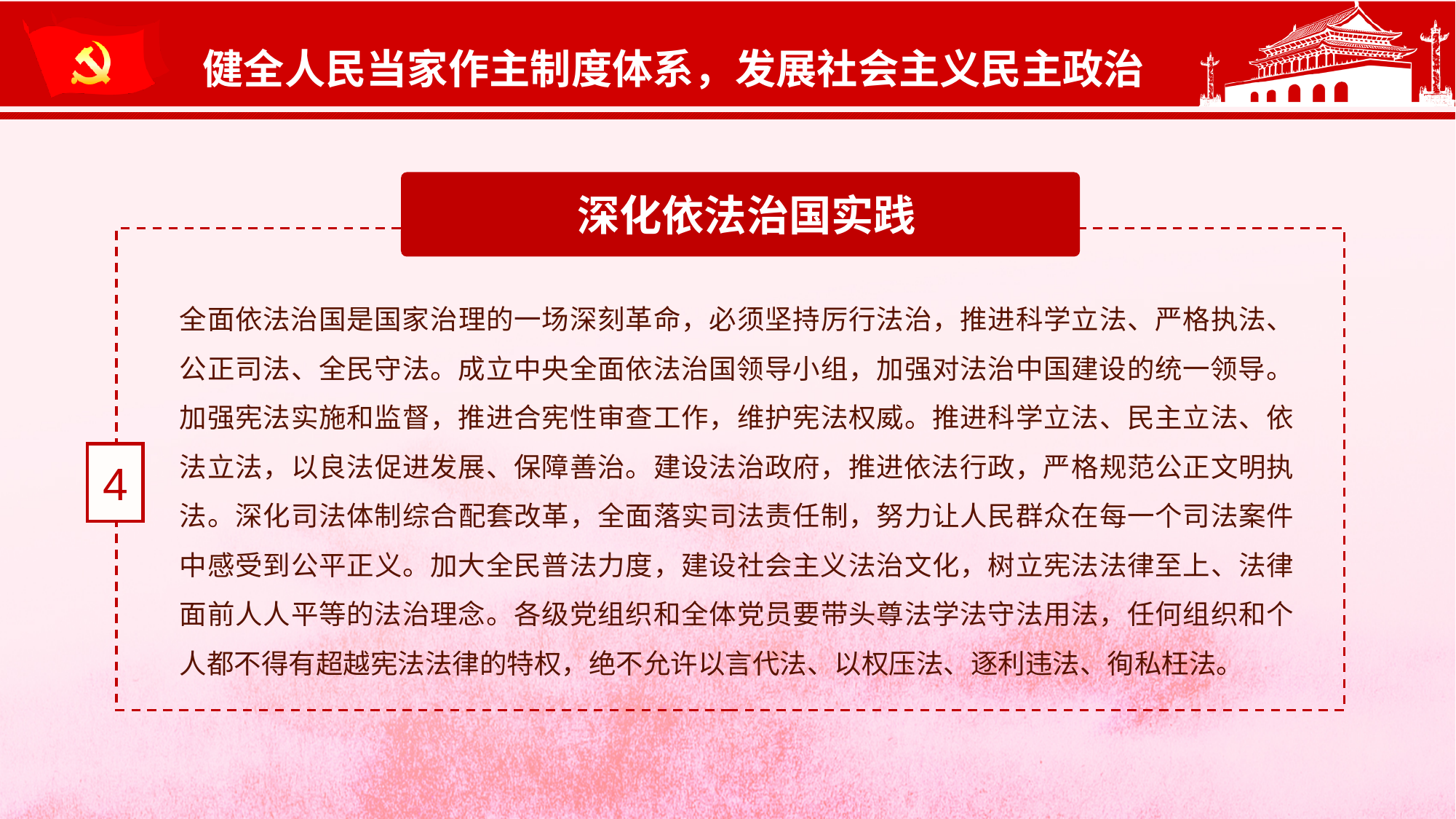

健全人民当家作主制度体系，发展社会主义民主政治

深化依法治国实践

全面依法治国是国家治理的一场深刻革命，必须坚持厉行法治，推进科学立法、严格执法、公正司法、全民守法。成立中央全面依法治国领导小组，加强对法治中国建设的统一领导。加强宪法实施和监督，推进合宪性审查工作，维护宪法权威。推进科学立法、民主立法、依法立法，以良法促进发展、保障善治。建设法治政府，推进依法行政，严格规范公正文明执法。深化司法体制综合配套改革，全面落实司法责任制，努力让人民群众在每一个司法案件中感受到公平正义。加大全民普法力度，建设社会主义法治文化，树立宪法法律至上、法律面前人人平等的法治理念。各级党组织和全体党员要带头尊法学法守法用法，任何组织和个人都不得有超越宪法法律的特权，绝不允许以言代法、以权压法、逐利违法、徇私枉法。
4